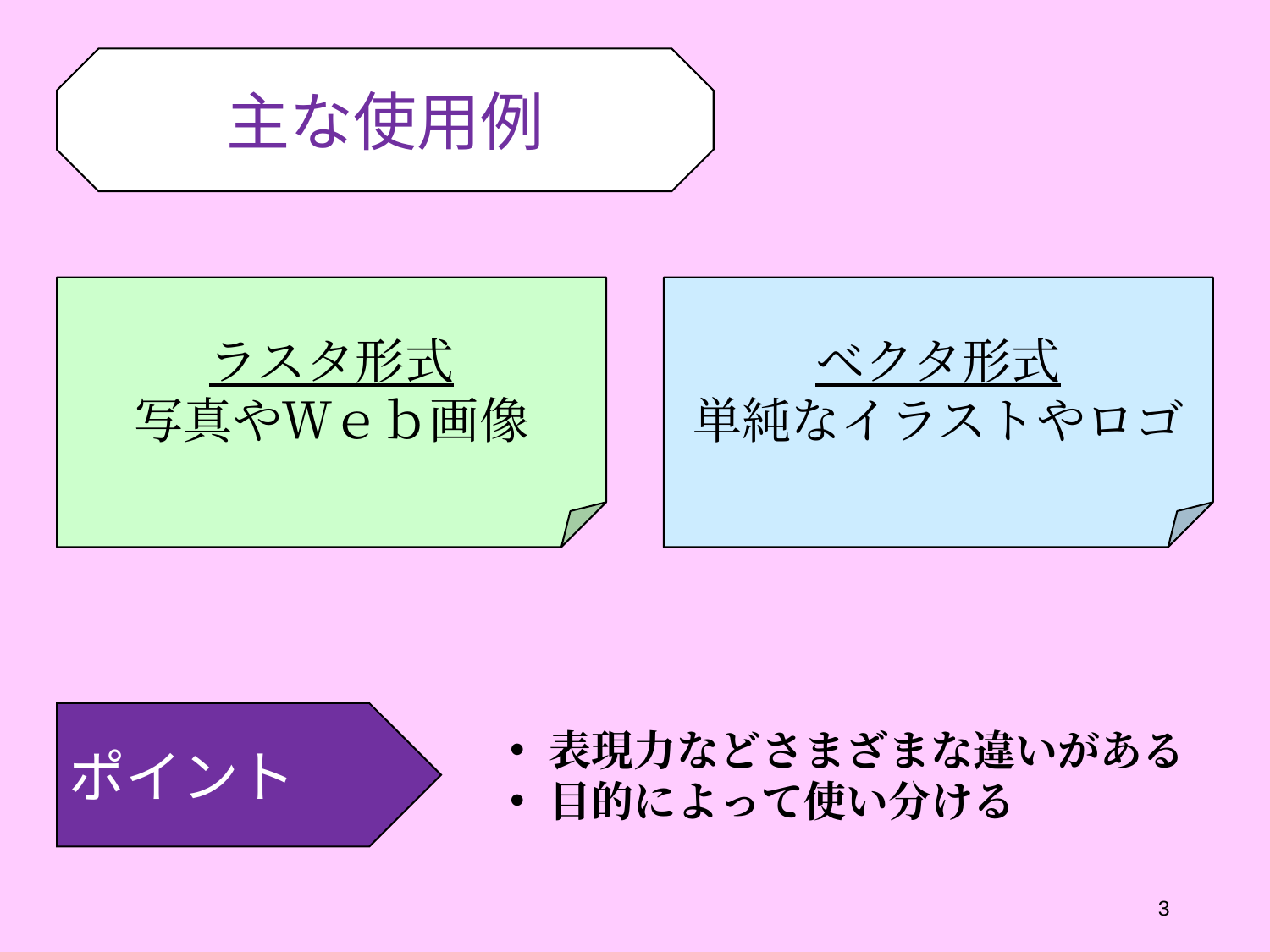

主な使用例
ラスタ形式
写真やＷｅｂ画像
ベクタ形式
単純なイラストやロゴ
ポイント
表現力などさまざまな違いがある
目的によって使い分ける
3